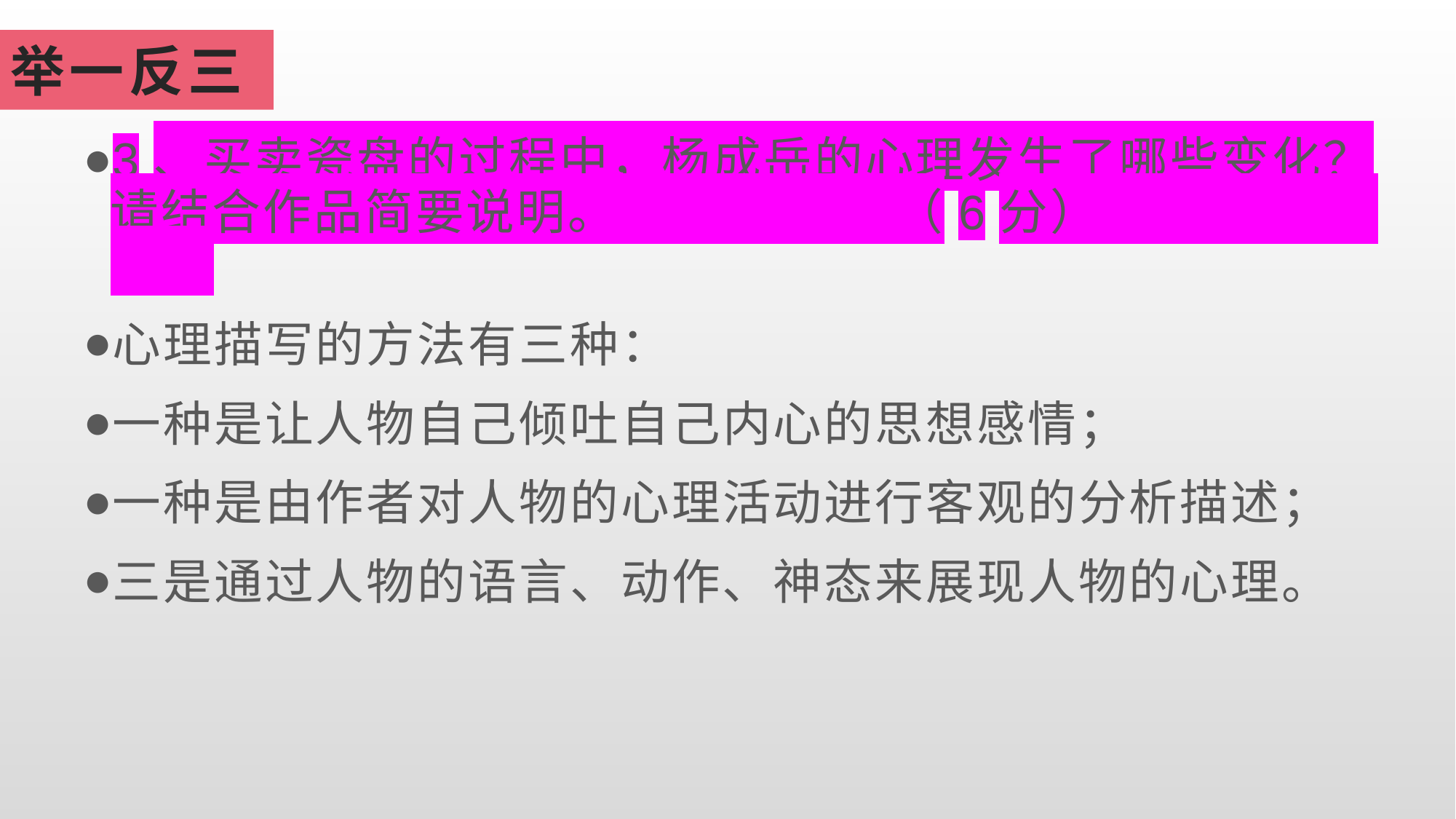

举一反三
3、买卖瓷盘的过程中，杨成岳的心理发生了哪些变化？请结合作品简要说明。                     （6分）
心理描写的方法有三种：
一种是让人物自己倾吐自己内心的思想感情；
一种是由作者对人物的心理活动进行客观的分析描述；
三是通过人物的语言、动作、神态来展现人物的心理。